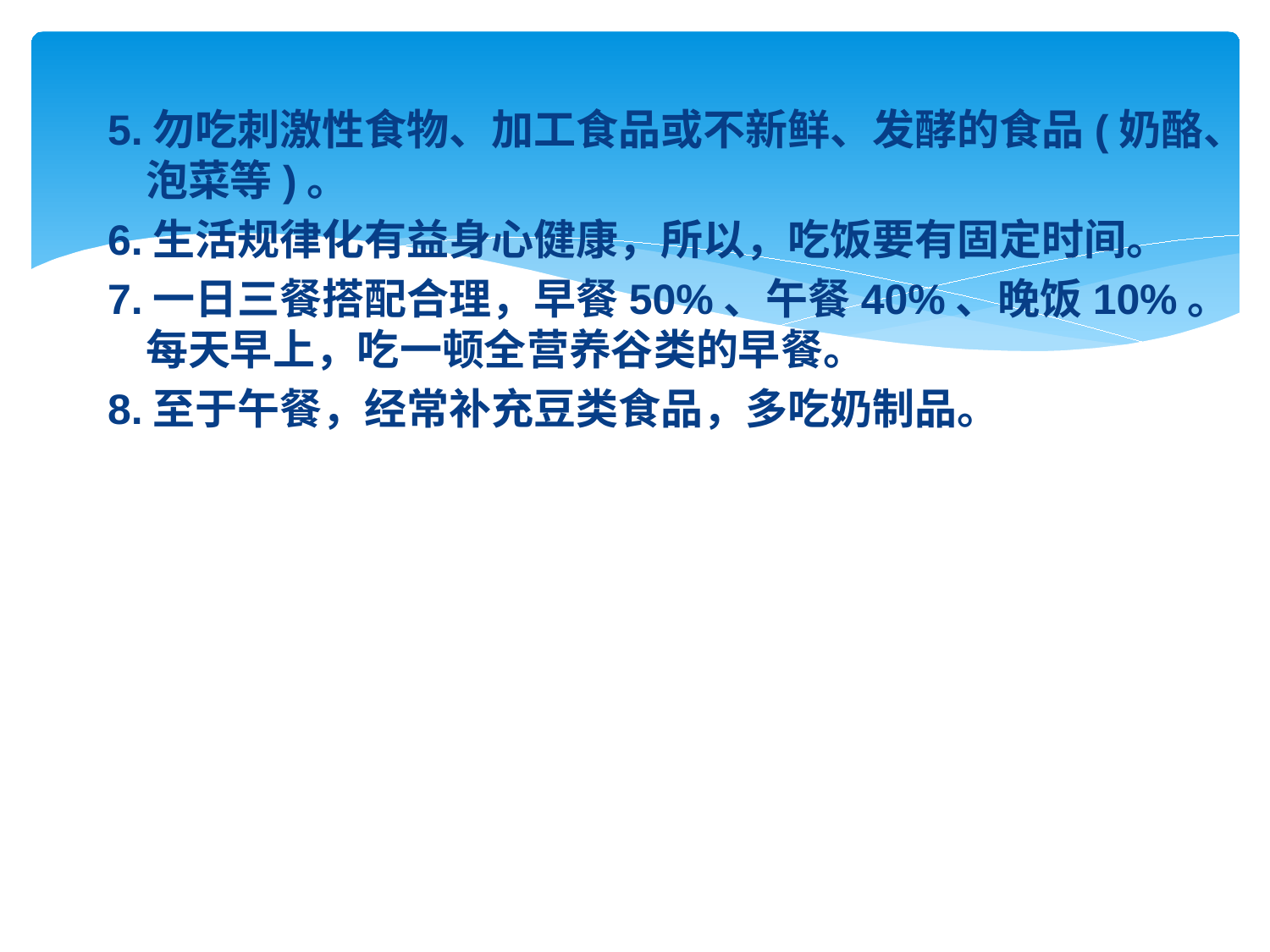

5.勿吃刺激性食物、加工食品或不新鲜、发酵的食品(奶酪、泡菜等)。
6.生活规律化有益身心健康，所以，吃饭要有固定时间。
7.一日三餐搭配合理，早餐50%、午餐40%、晚饭10%。每天早上，吃一顿全营养谷类的早餐。
8.至于午餐，经常补充豆类食品，多吃奶制品。